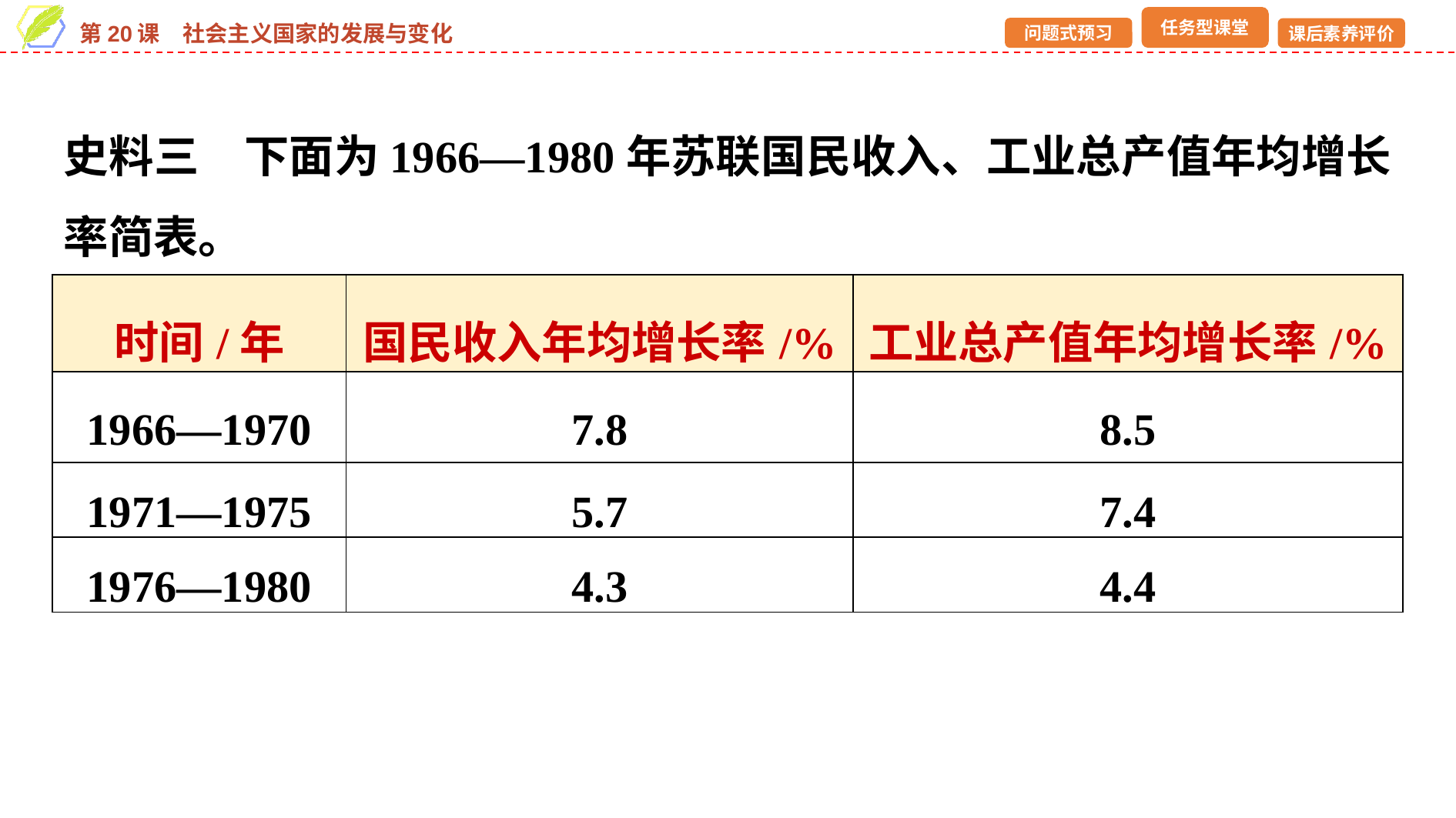

史料三　下面为1966—1980年苏联国民收入、工业总产值年均增长率简表。
| 时间/年 | 国民收入年均增长率/% | 工业总产值年均增长率/% |
| --- | --- | --- |
| 1966—1970 | 7.8 | 8.5 |
| 1971—1975 | 5.7 | 7.4 |
| 1976—1980 | 4.3 | 4.4 |